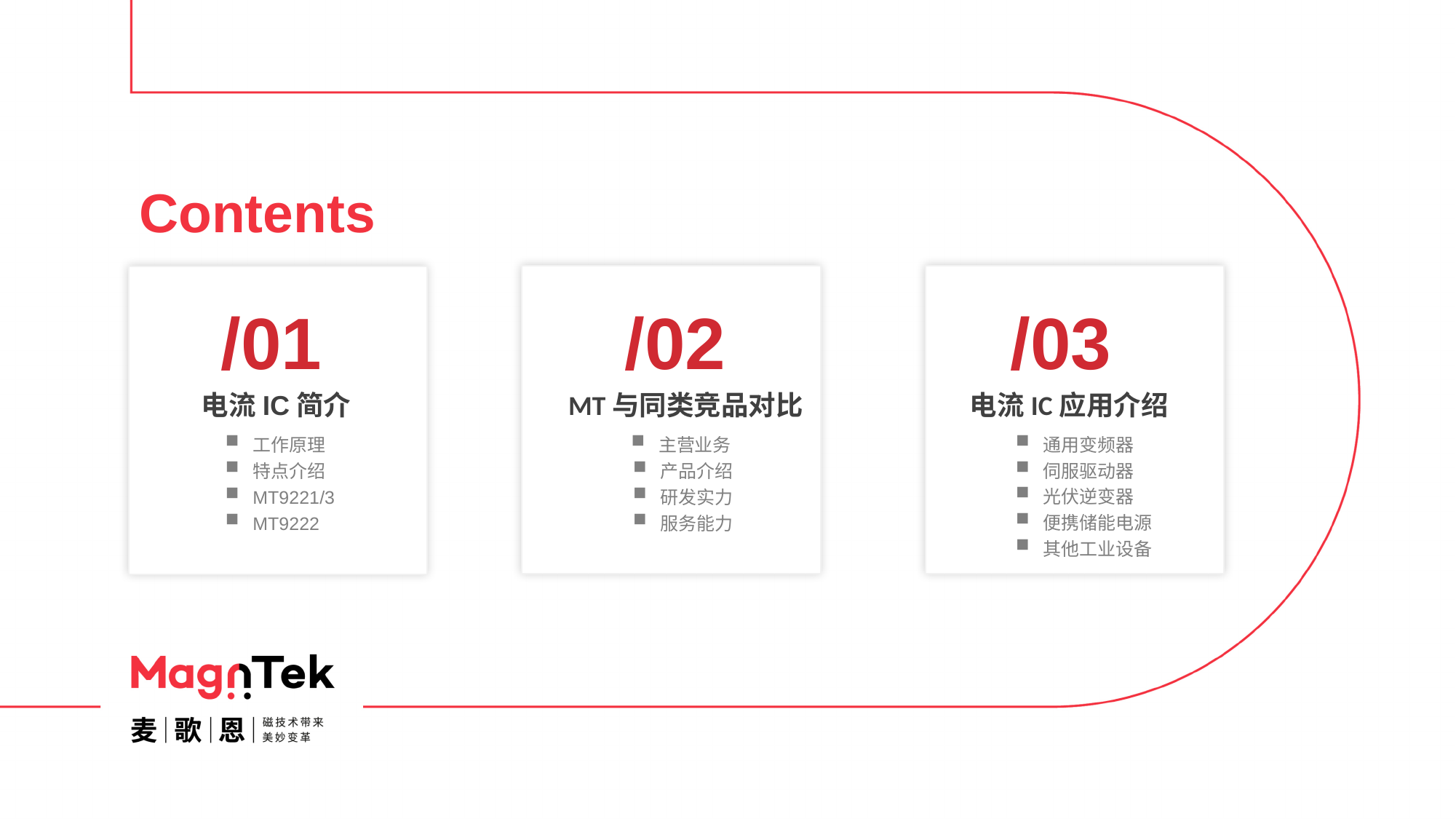

Contents

/01
/02
/03
电流IC应用介绍
通用变频器
伺服驱动器
光伏逆变器
便携储能电源
其他工业设备
MT与同类竞品对比
电流IC简介
工作原理
特点介绍
MT9221/3
MT9222
主营业务
产品介绍
研发实力
服务能力